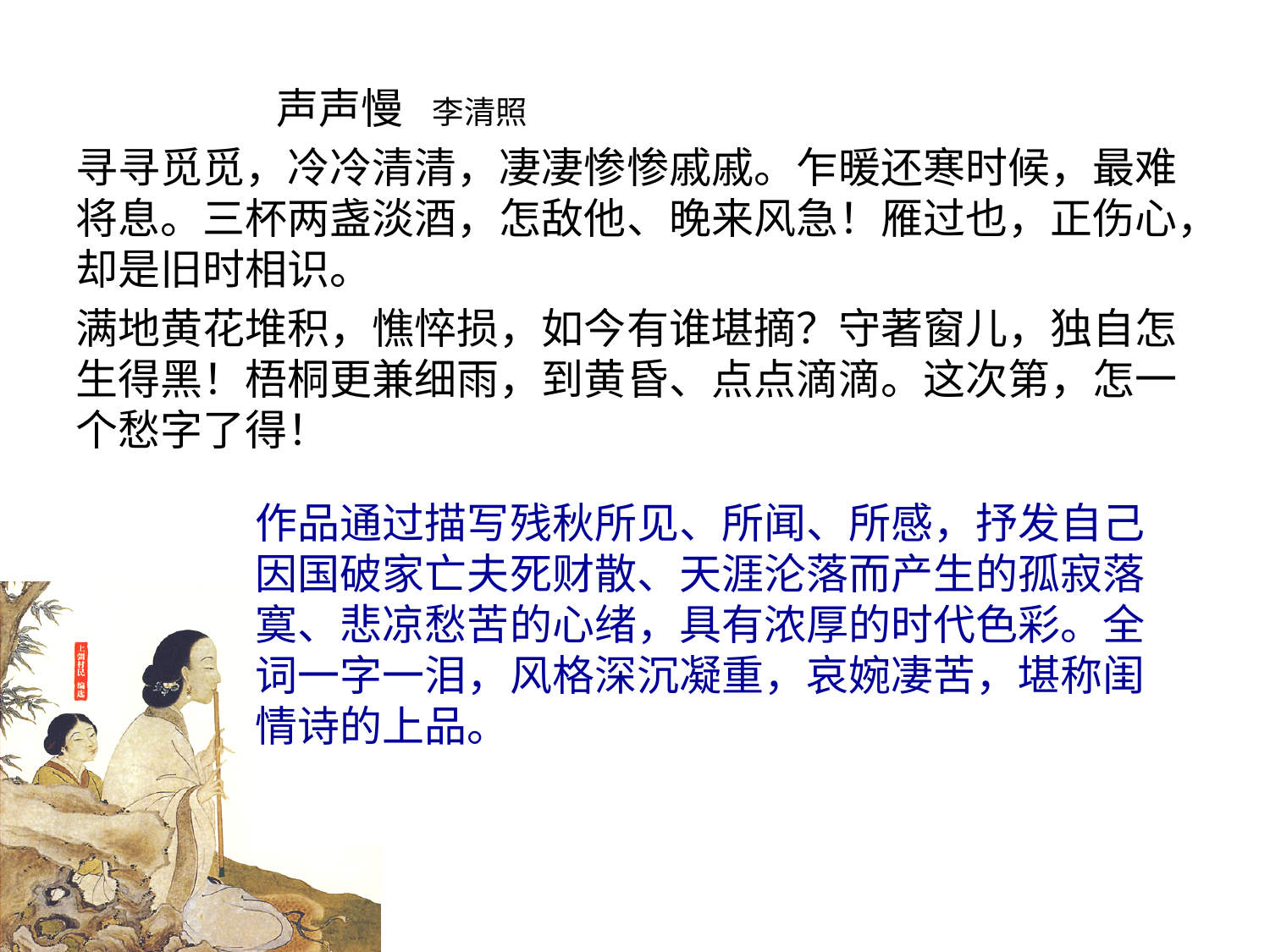

声声慢   李清照
寻寻觅觅，冷冷清清，凄凄惨惨戚戚。乍暖还寒时候，最难将息。三杯两盏淡酒，怎敌他、晚来风急！雁过也，正伤心，却是旧时相识。
满地黄花堆积，憔悴损，如今有谁堪摘？守著窗儿，独自怎生得黑！梧桐更兼细雨，到黄昏、点点滴滴。这次第，怎一个愁字了得！
作品通过描写残秋所见、所闻、所感，抒发自己因国破家亡夫死财散、天涯沦落而产生的孤寂落寞、悲凉愁苦的心绪，具有浓厚的时代色彩。全词一字一泪，风格深沉凝重，哀婉凄苦，堪称闺情诗的上品。